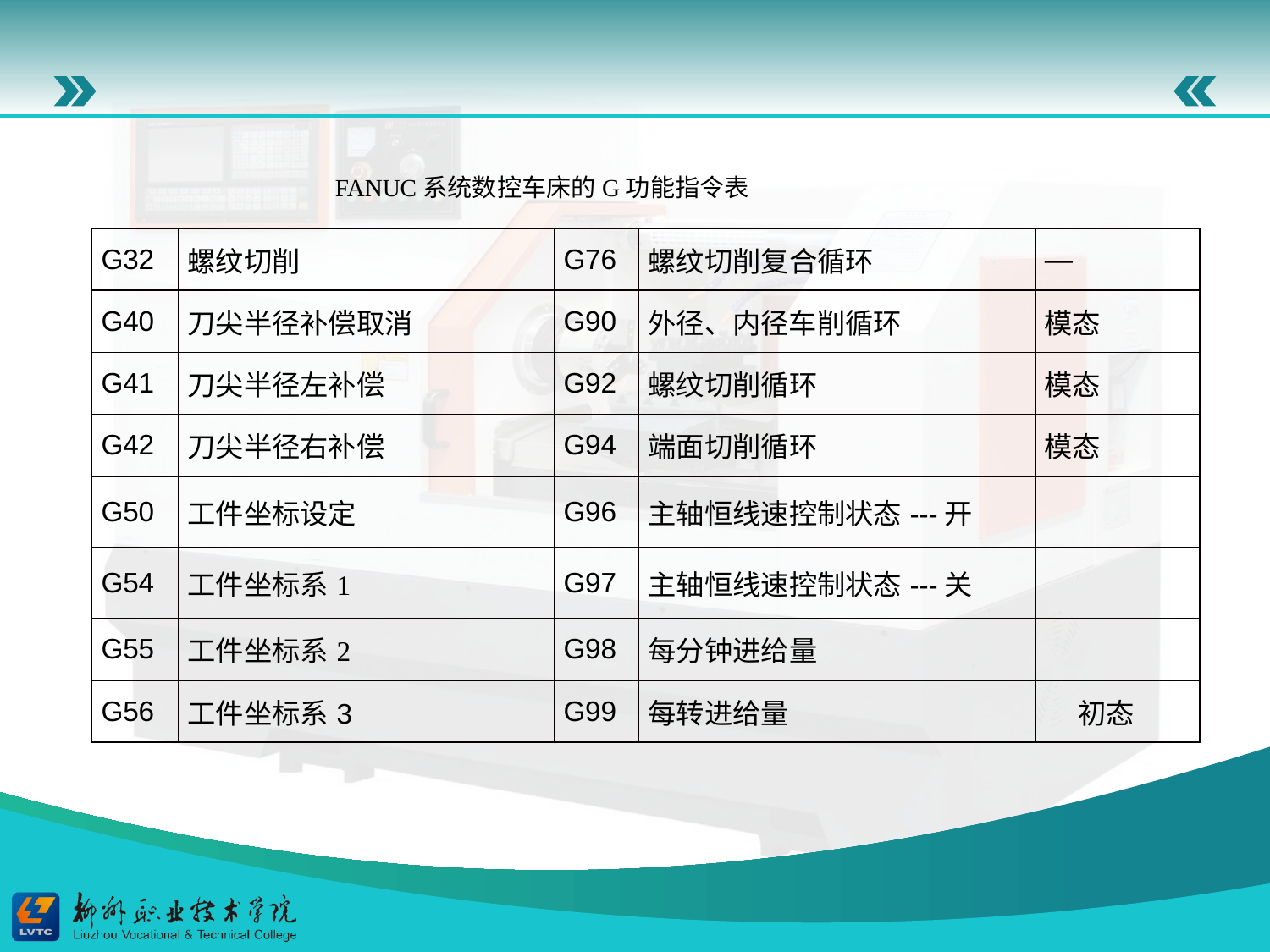

FANUC系统数控车床的G功能指令表
| G32 | 螺纹切削 |  | G76 | 螺纹切削复合循环 | — |
| --- | --- | --- | --- | --- | --- |
| G40 | 刀尖半径补偿取消 |  | G90 | 外径、内径车削循环 | 模态 |
| G41 | 刀尖半径左补偿 |  | G92 | 螺纹切削循环 | 模态 |
| G42 | 刀尖半径右补偿 |  | G94 | 端面切削循环 | 模态 |
| G50 | 工件坐标设定 |  | G96 | 主轴恒线速控制状态---开 |  |
| G54 | 工件坐标系1 |  | G97 | 主轴恒线速控制状态---关 |  |
| G55 | 工件坐标系2 |  | G98 | 每分钟进给量 |  |
| G56 | 工件坐标系3 |  | G99 | 每转进给量 | 初态 |